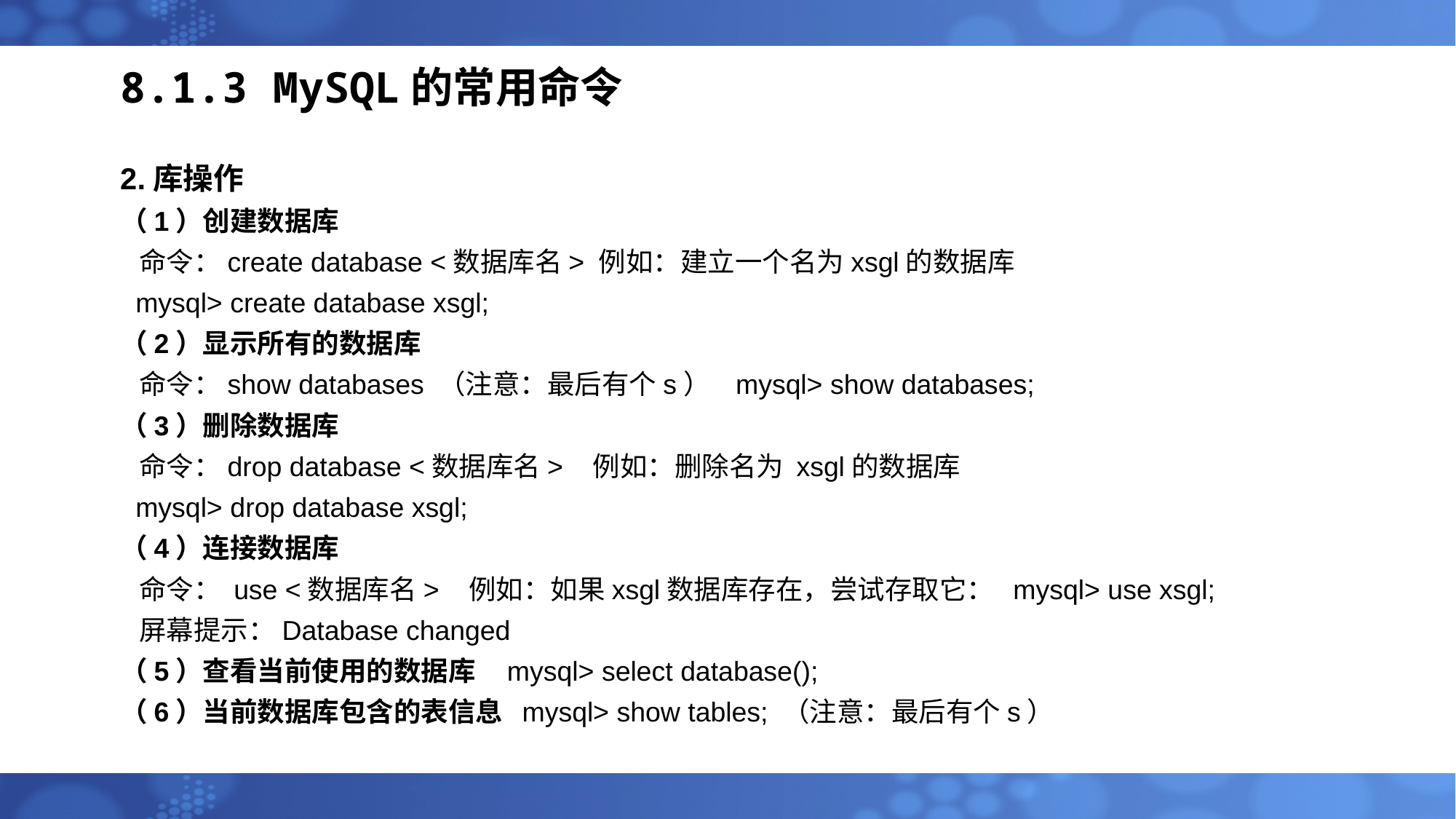

# 8.1.3 MySQL的常用命令
2.库操作
（1）创建数据库
  命令：create database <数据库名> 例如：建立一个名为xsgl的数据库
  mysql> create database xsgl;
（2）显示所有的数据库
  命令：show databases （注意：最后有个s）   mysql> show databases;
（3）删除数据库
  命令：drop database <数据库名>   例如：删除名为 xsgl的数据库
  mysql> drop database xsgl;
（4）连接数据库
  命令： use <数据库名>   例如：如果xsgl数据库存在，尝试存取它：  mysql> use xsgl;
  屏幕提示：Database changed
（5）查看当前使用的数据库    mysql> select database();
（6）当前数据库包含的表信息  mysql> show tables; （注意：最后有个s）